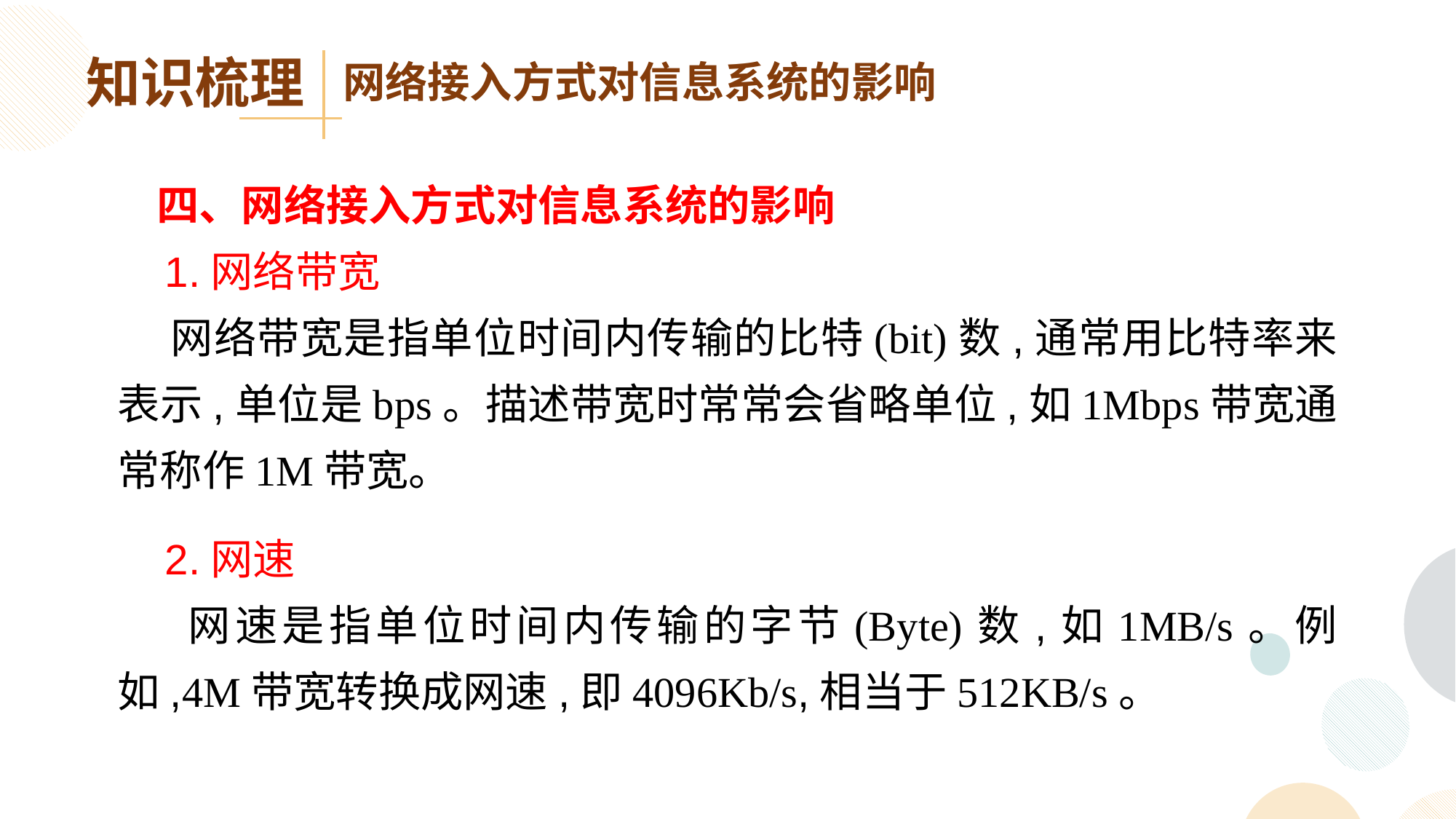

知识梳理
网络接入方式对信息系统的影响
   四、网络接入方式对信息系统的影响
    1.网络带宽
    网络带宽是指单位时间内传输的比特(bit)数,通常用比特率来表示,单位是bps。描述带宽时常常会省略单位,如1Mbps带宽通常称作1M带宽。

    2.网速
    网速是指单位时间内传输的字节(Byte)数,如1MB/s。例如,4M带宽转换成网速,即4096Kb/s,相当于512KB/s。